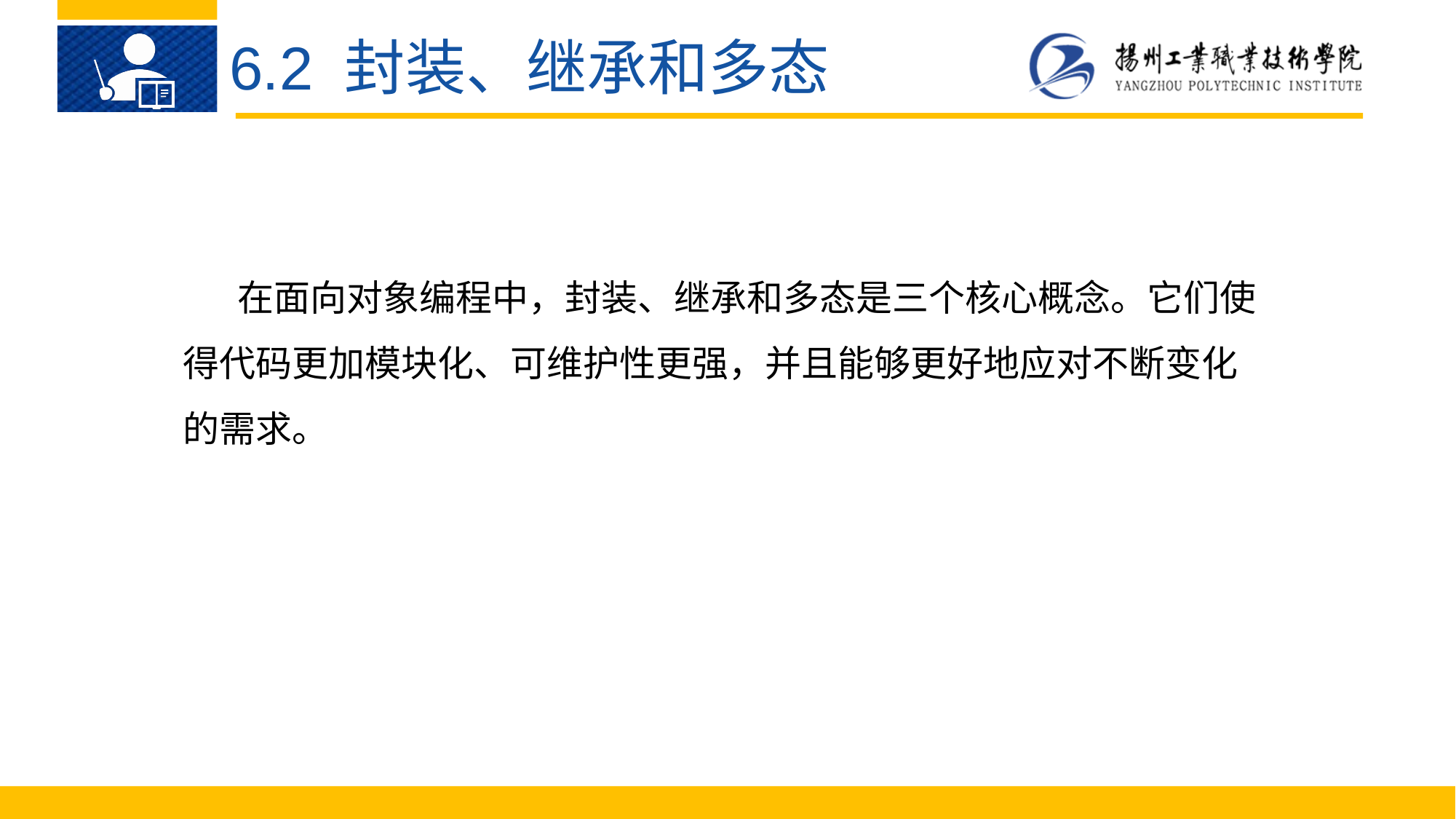

6.2 封装、继承和多态
在面向对象编程中，封装、继承和多态是三个核心概念。它们使得代码更加模块化、可维护性更强，并且能够更好地应对不断变化的需求。